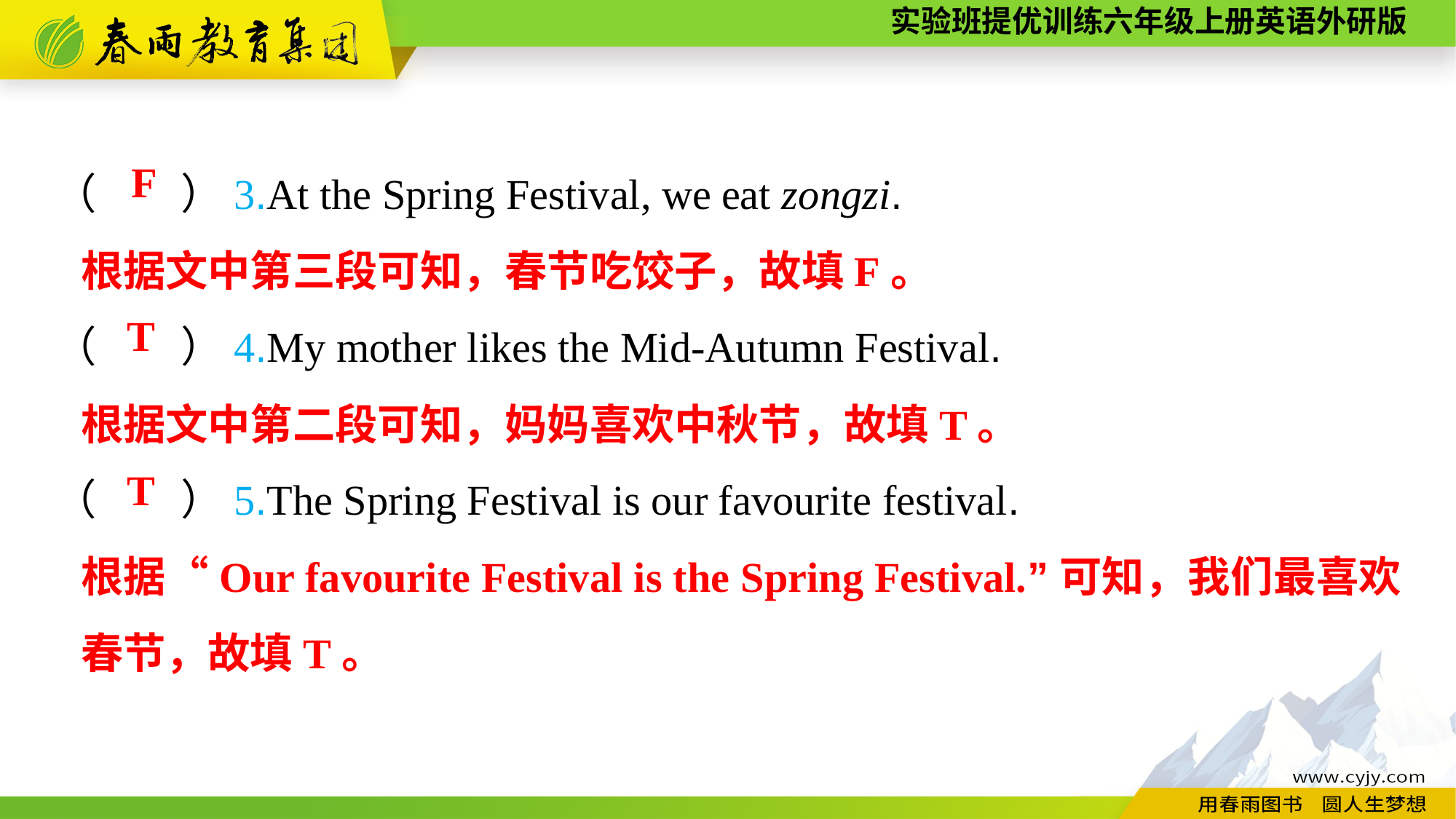

（　　）3.At the Spring Festival, we eat zongzi.

（　　）4.My mother likes the Mid-Autumn Festival.

（　　）5.The Spring Festival is our favourite festival.
F
根据文中第三段可知，春节吃饺子，故填F。
T
根据文中第二段可知，妈妈喜欢中秋节，故填T。
T
根据“Our favourite Festival is the Spring Festival.”可知，我们最喜欢春节，故填T。